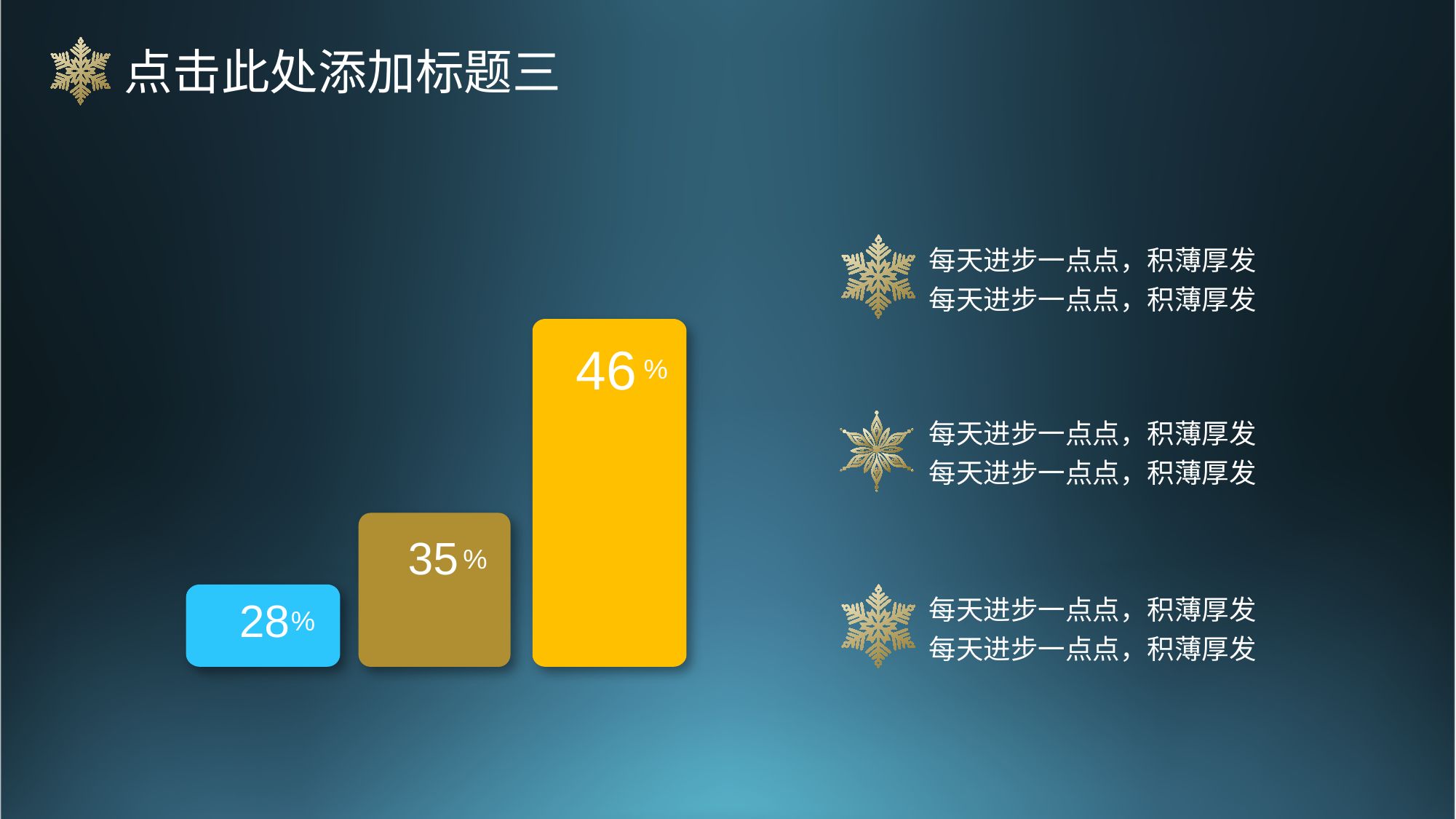

点击此处添加标题三

每天进步一点点，积薄厚发
每天进步一点点，积薄厚发

46
%
每天进步一点点，积薄厚发
每天进步一点点，积薄厚发

35
%
每天进步一点点，积薄厚发
每天进步一点点，积薄厚发

28
%